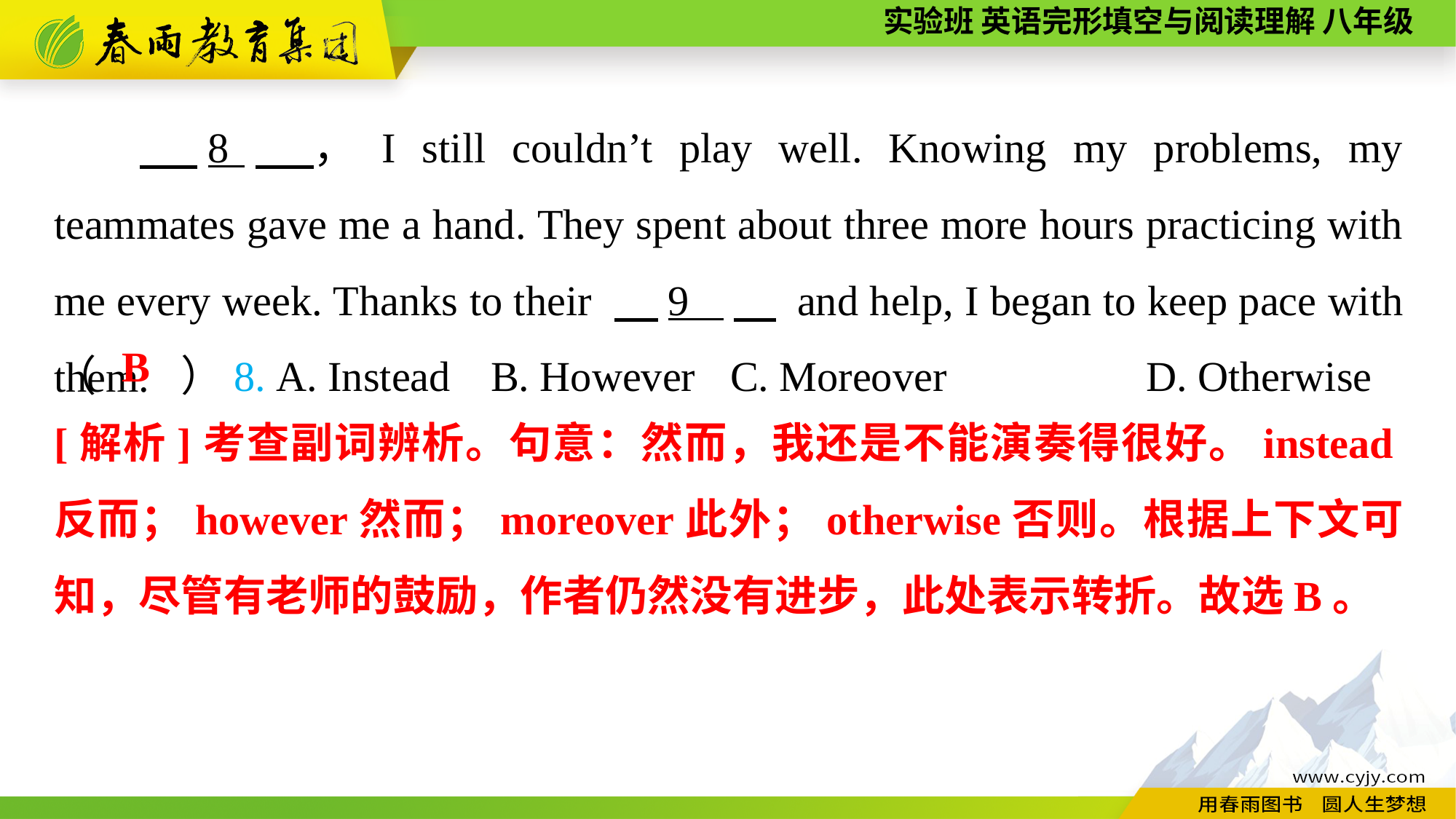

8　，I still couldn’t play well. Knowing my problems, my teammates gave me a hand. They spent about three more hours practicing with me every week. Thanks to their 　9  ,　 and help, I began to keep pace with them.
（　　）8. A. Instead	B. However	  C. Moreover		D. Otherwise
B
[解析]考查副词辨析。句意：然而，我还是不能演奏得很好。instead反而；however然而；moreover此外；otherwise否则。根据上下文可知，尽管有老师的鼓励，作者仍然没有进步，此处表示转折。故选B。